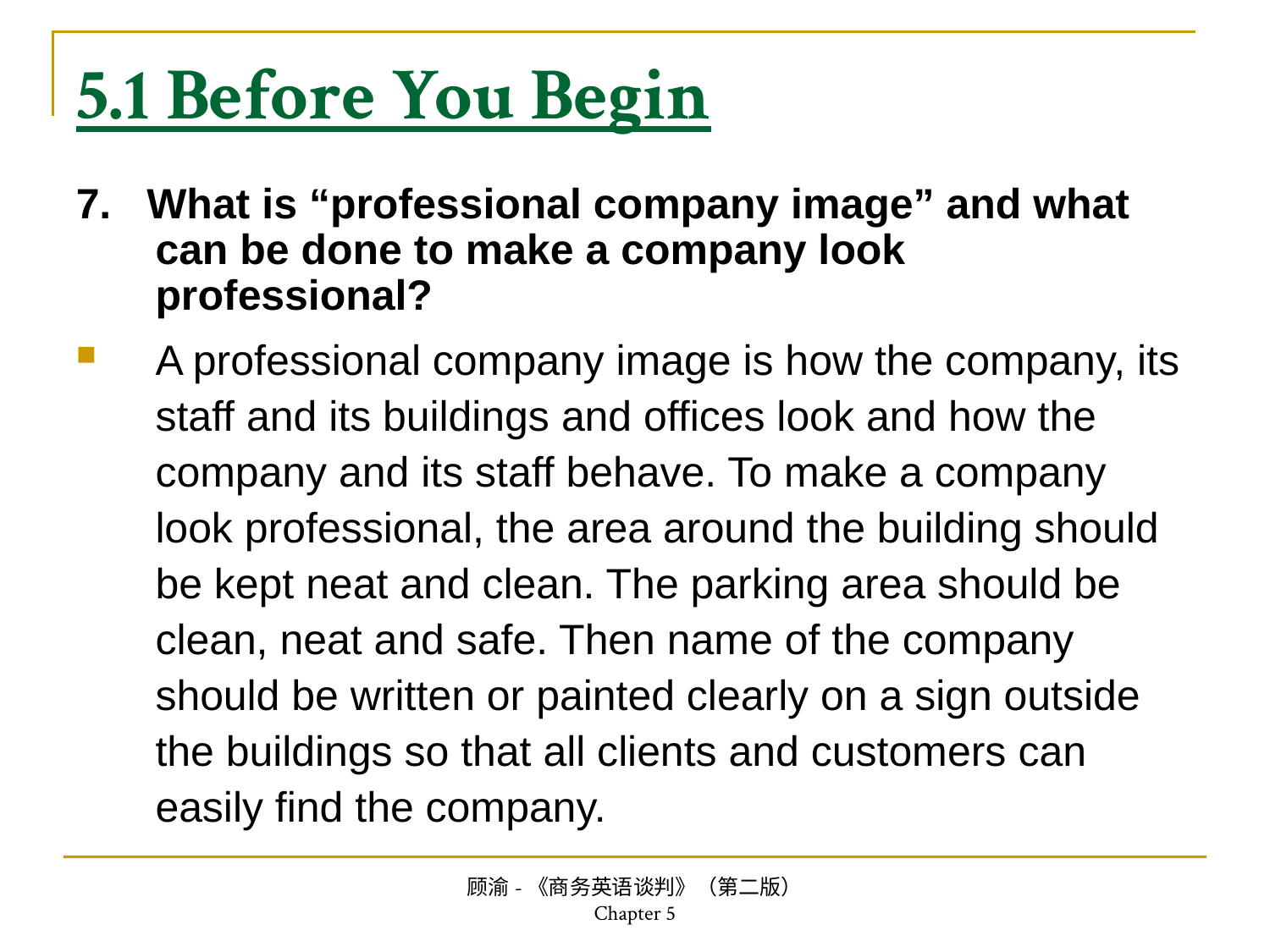

# 5.1 Before You Begin
7.   What is “professional company image” and what can be done to make a company look professional?
A professional company image is how the company, its staff and its buildings and offices look and how the company and its staff behave. To make a company look professional, the area around the building should be kept neat and clean. The parking area should be clean, neat and safe. Then name of the company should be written or painted clearly on a sign outside the buildings so that all clients and customers can easily find the company.

9
顾渝-《商务英语谈判》（第二版） Chapter 5